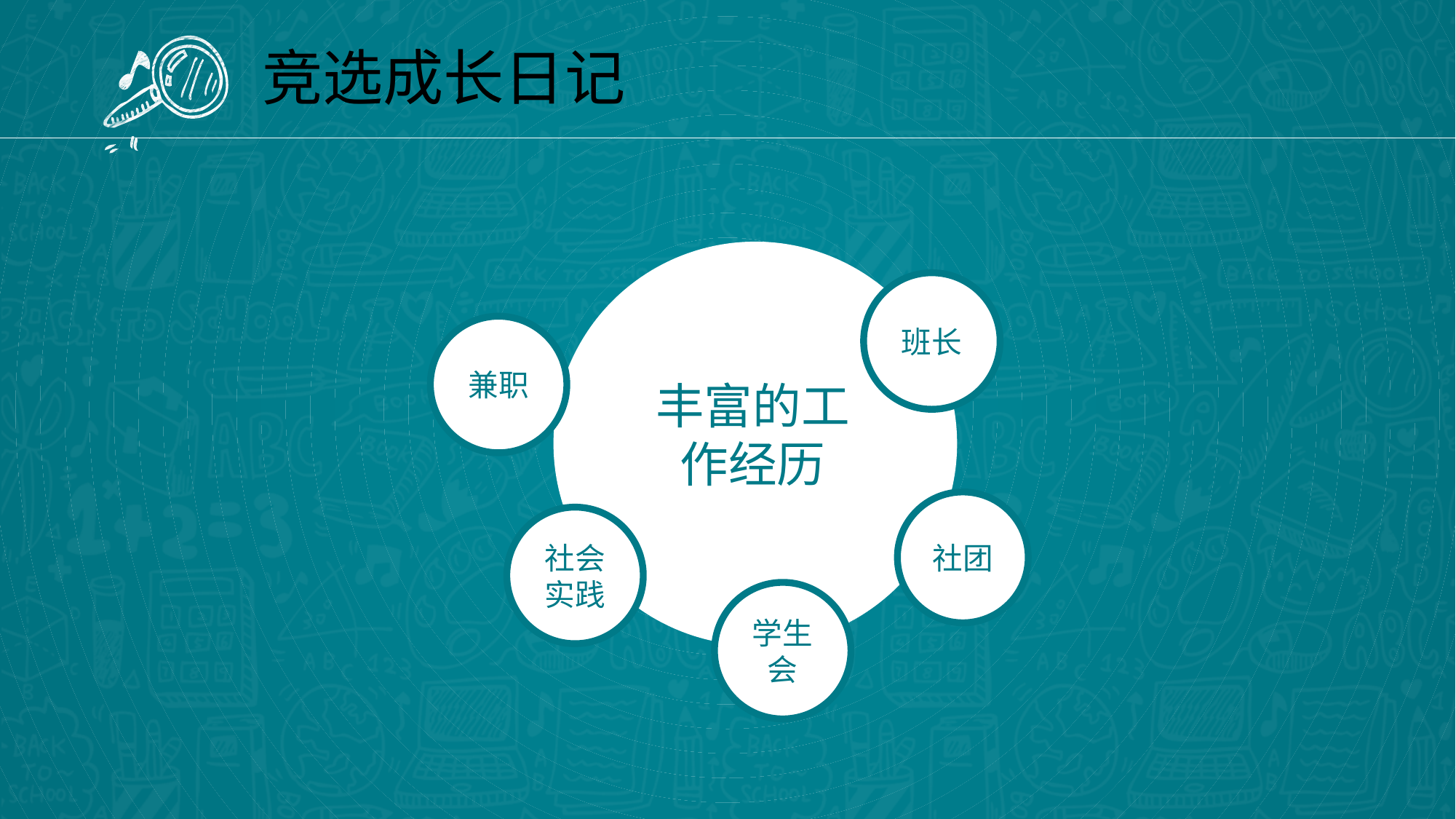

竞选成长日记

丰富的工作经历

班长

兼职

社团

社会实践

学生会